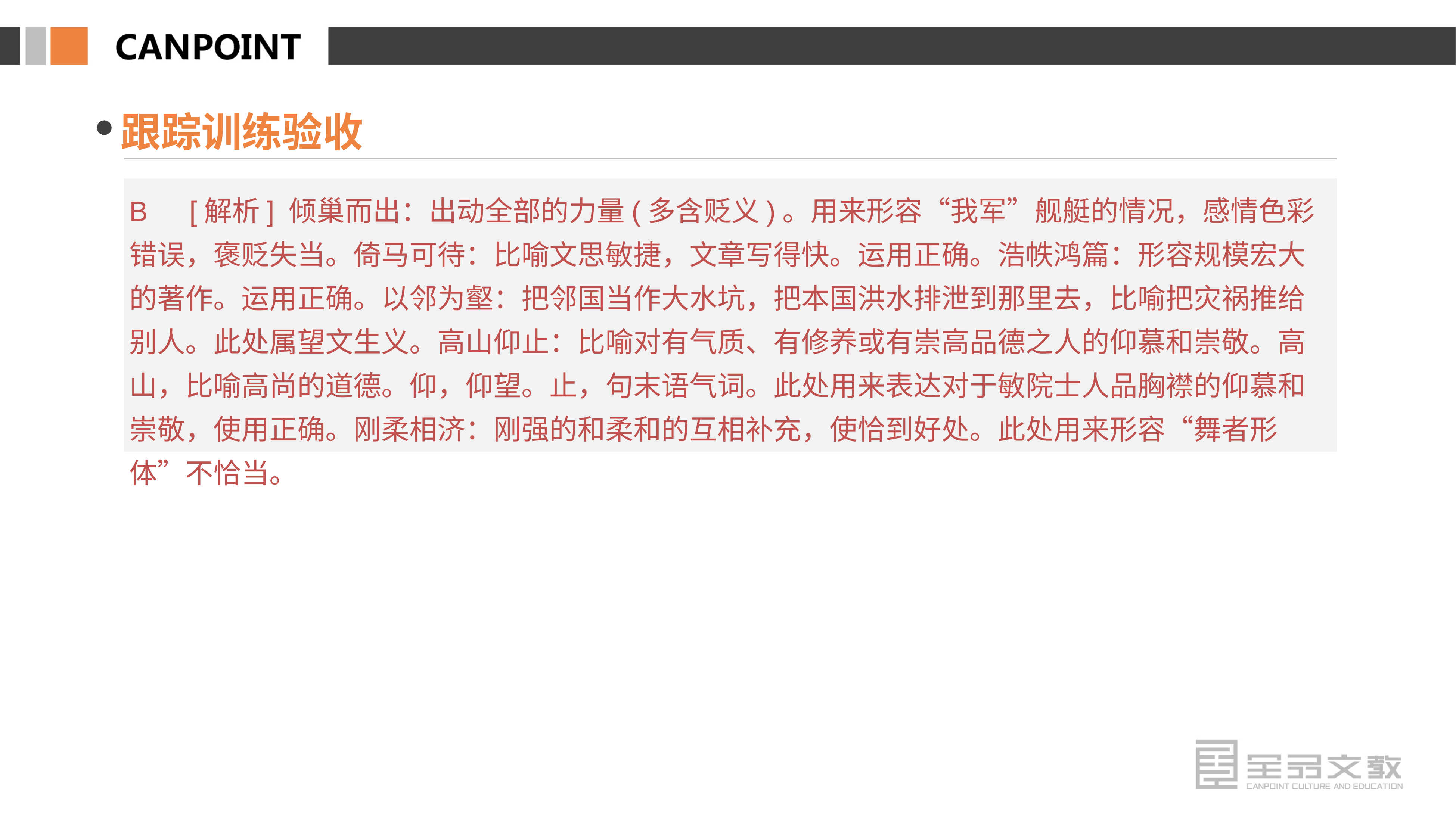

跟踪训练验收

B　[解析] 倾巢而出：出动全部的力量(多含贬义)。用来形容“我军”舰艇的情况，感情色彩错误，褒贬失当。倚马可待：比喻文思敏捷，文章写得快。运用正确。浩帙鸿篇：形容规模宏大的著作。运用正确。以邻为壑：把邻国当作大水坑，把本国洪水排泄到那里去，比喻把灾祸推给别人。此处属望文生义。高山仰止：比喻对有气质、有修养或有崇高品德之人的仰慕和崇敬。高山，比喻高尚的道德。仰，仰望。止，句末语气词。此处用来表达对于敏院士人品胸襟的仰慕和崇敬，使用正确。刚柔相济：刚强的和柔和的互相补充，使恰到好处。此处用来形容“舞者形体”不恰当。